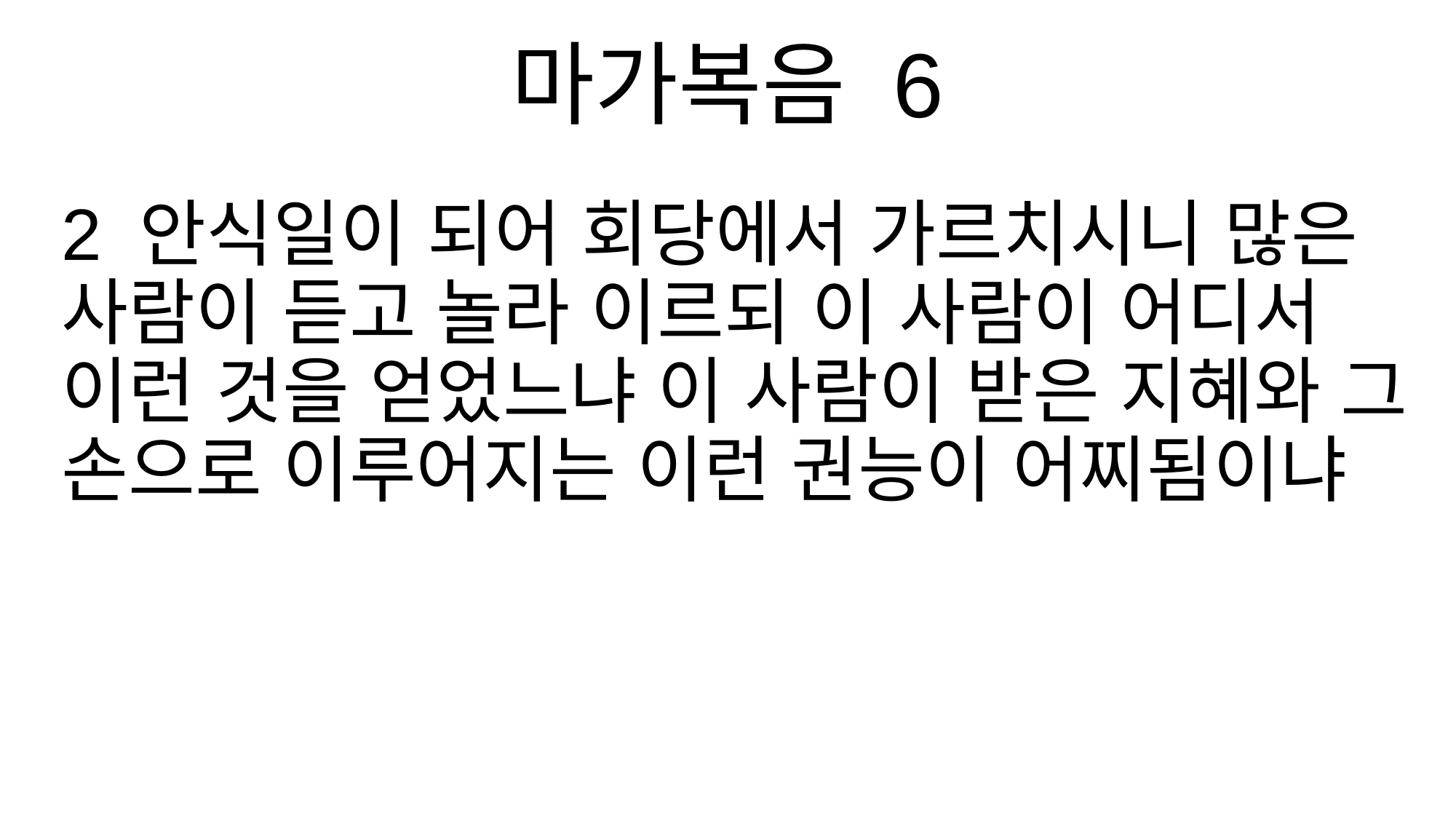

마가복음 6
2 안식일이 되어 회당에서 가르치시니 많은 사람이 듣고 놀라 이르되 이 사람이 어디서 이런 것을 얻었느냐 이 사람이 받은 지혜와 그 손으로 이루어지는 이런 권능이 어찌됨이냐